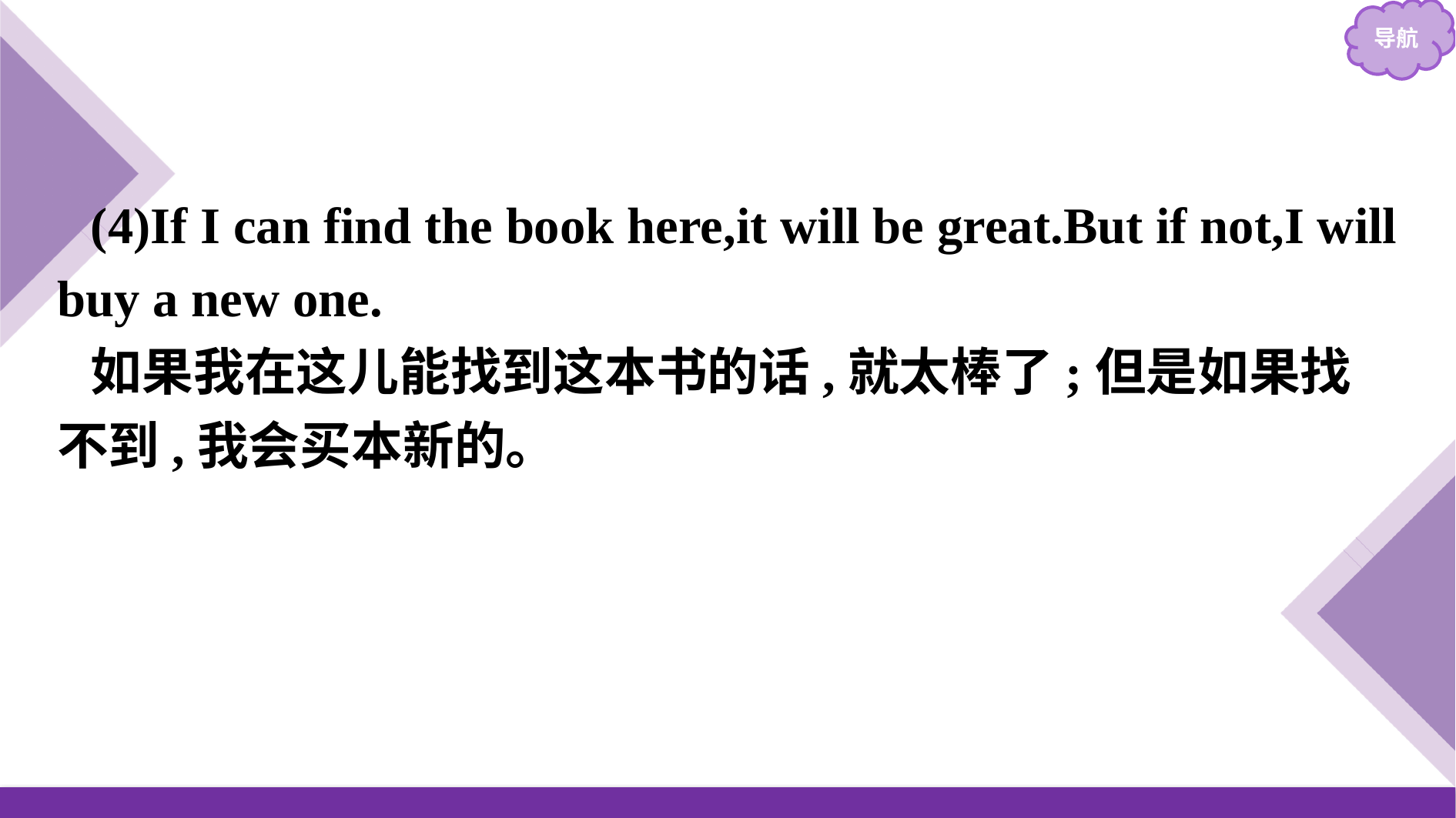

(4)If I can find the book here,it will be great.But if not,I will buy a new one.
如果我在这儿能找到这本书的话,就太棒了;但是如果找不到,我会买本新的。